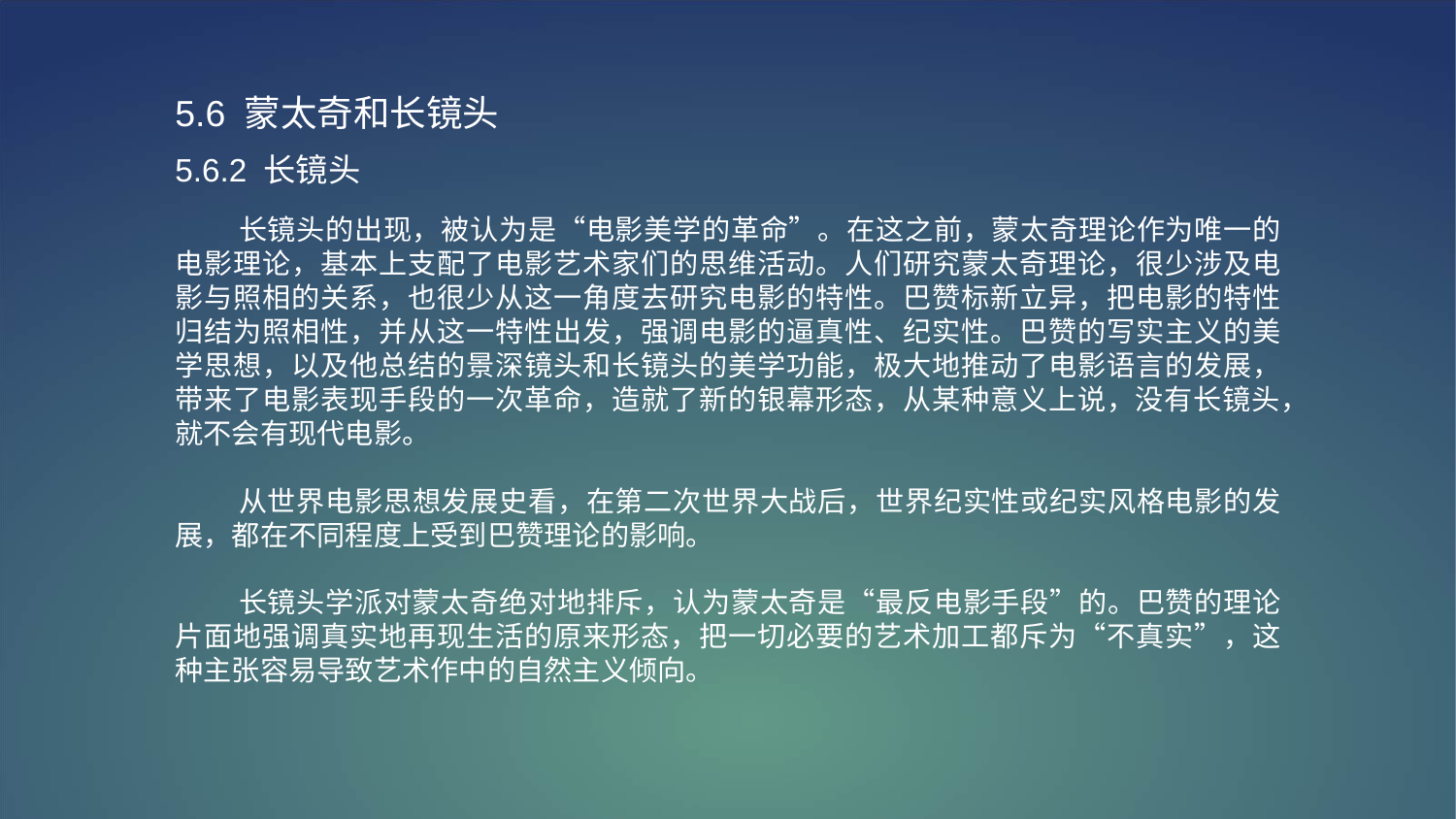

5.6 蒙太奇和长镜头
5.6.2 长镜头
  长镜头的出现，被认为是“电影美学的革命”。在这之前，蒙太奇理论作为唯一的电影理论，基本上支配了电影艺术家们的思维活动。人们研究蒙太奇理论，很少涉及电影与照相的关系，也很少从这一角度去研究电影的特性。巴赞标新立异，把电影的特性归结为照相性，并从这一特性出发，强调电影的逼真性、纪实性。巴赞的写实主义的美学思想，以及他总结的景深镜头和长镜头的美学功能，极大地推动了电影语言的发展，带来了电影表现手段的一次革命，造就了新的银幕形态，从某种意义上说，没有长镜头，就不会有现代电影。

  从世界电影思想发展史看，在第二次世界大战后，世界纪实性或纪实风格电影的发展，都在不同程度上受到巴赞理论的影响。

  长镜头学派对蒙太奇绝对地排斥，认为蒙太奇是“最反电影手段”的。巴赞的理论片面地强调真实地再现生活的原来形态，把一切必要的艺术加工都斥为“不真实”，这种主张容易导致艺术作中的自然主义倾向。